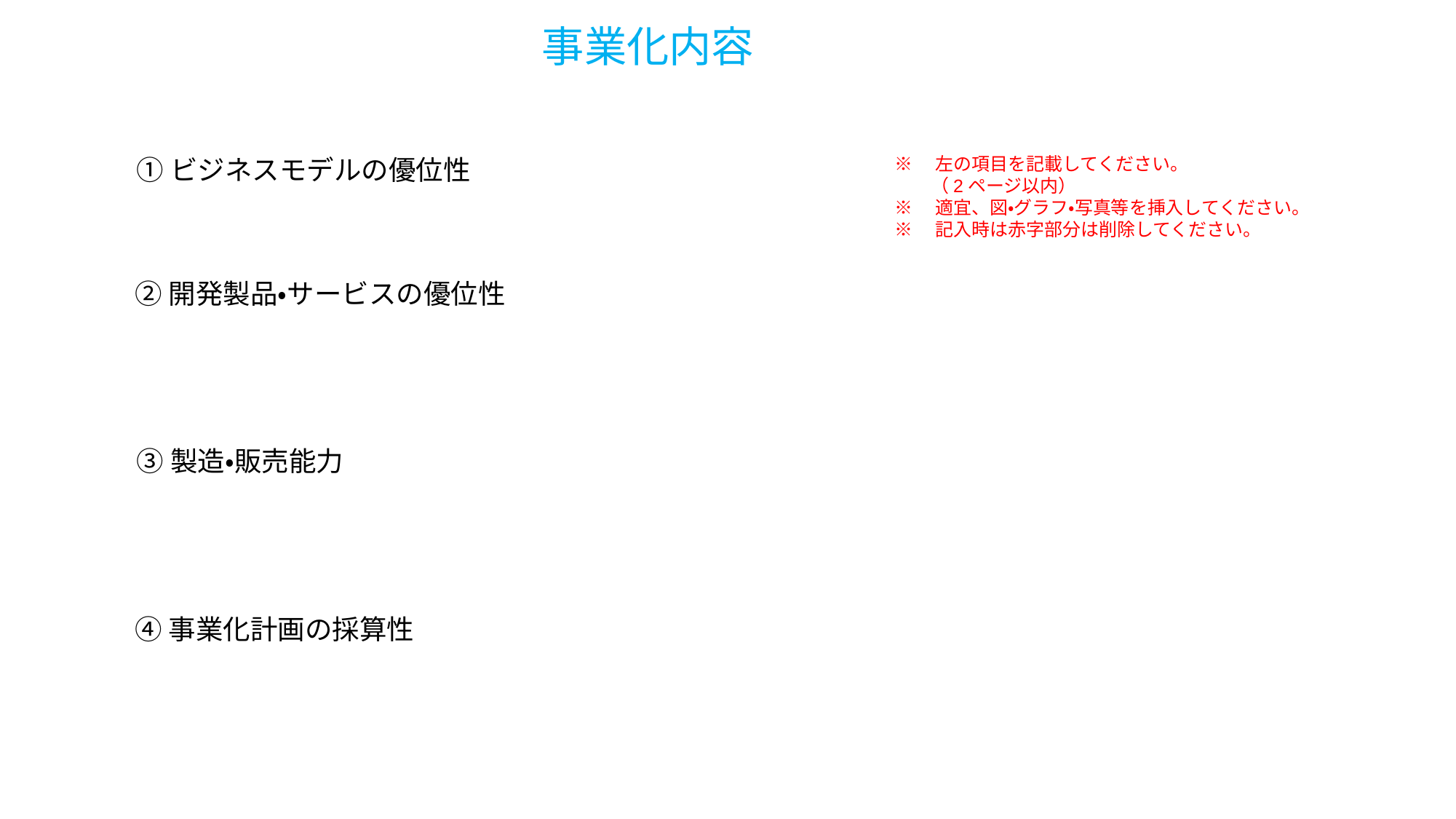

事業化内容
①ビジネスモデルの優位性
※　左の項目を記載してください。
　　（2ページ以内）
※　適宜、図・グラフ・写真等を挿入してください。
※　記入時は赤字部分は削除してください。

②開発製品・サービスの優位性
③製造・販売能力
④事業化計画の採算性